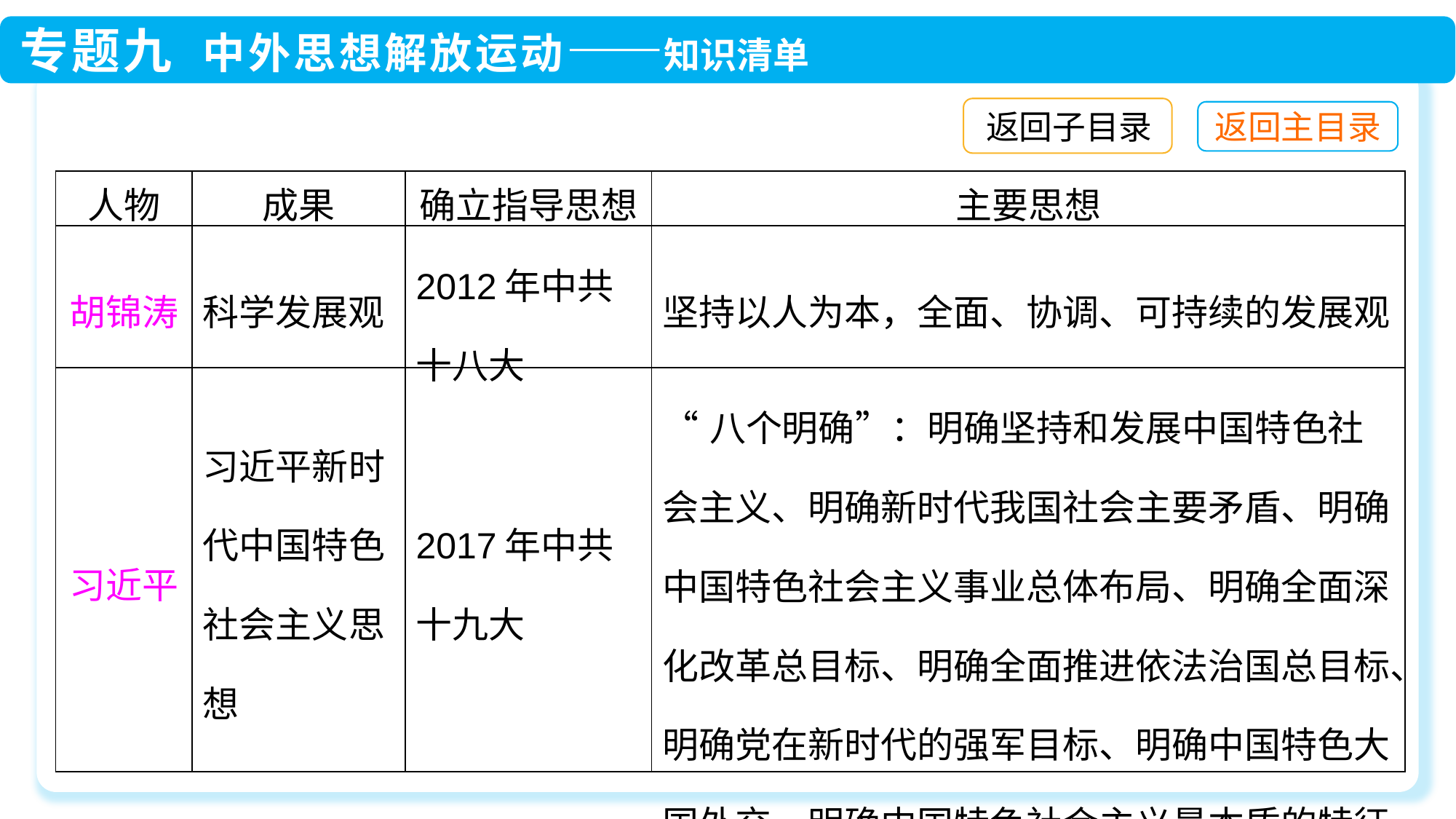

返回子目录
| 人物 | 成果 | 确立指导思想 | 主要思想 |
| --- | --- | --- | --- |
| 胡锦涛 | 科学发展观 | 2012年中共十八大 | 坚持以人为本，全面、协调、可持续的发展观 |
| 习近平 | 习近平新时代中国特色社会主义思想 | 2017年中共十九大 | “八个明确”：明确坚持和发展中国特色社会主义、明确新时代我国社会主要矛盾、明确中国特色社会主义事业总体布局、明确全面深化改革总目标、明确全面推进依法治国总目标、明确党在新时代的强军目标、明确中国特色大国外交、明确中国特色社会主义最本质的特征 |